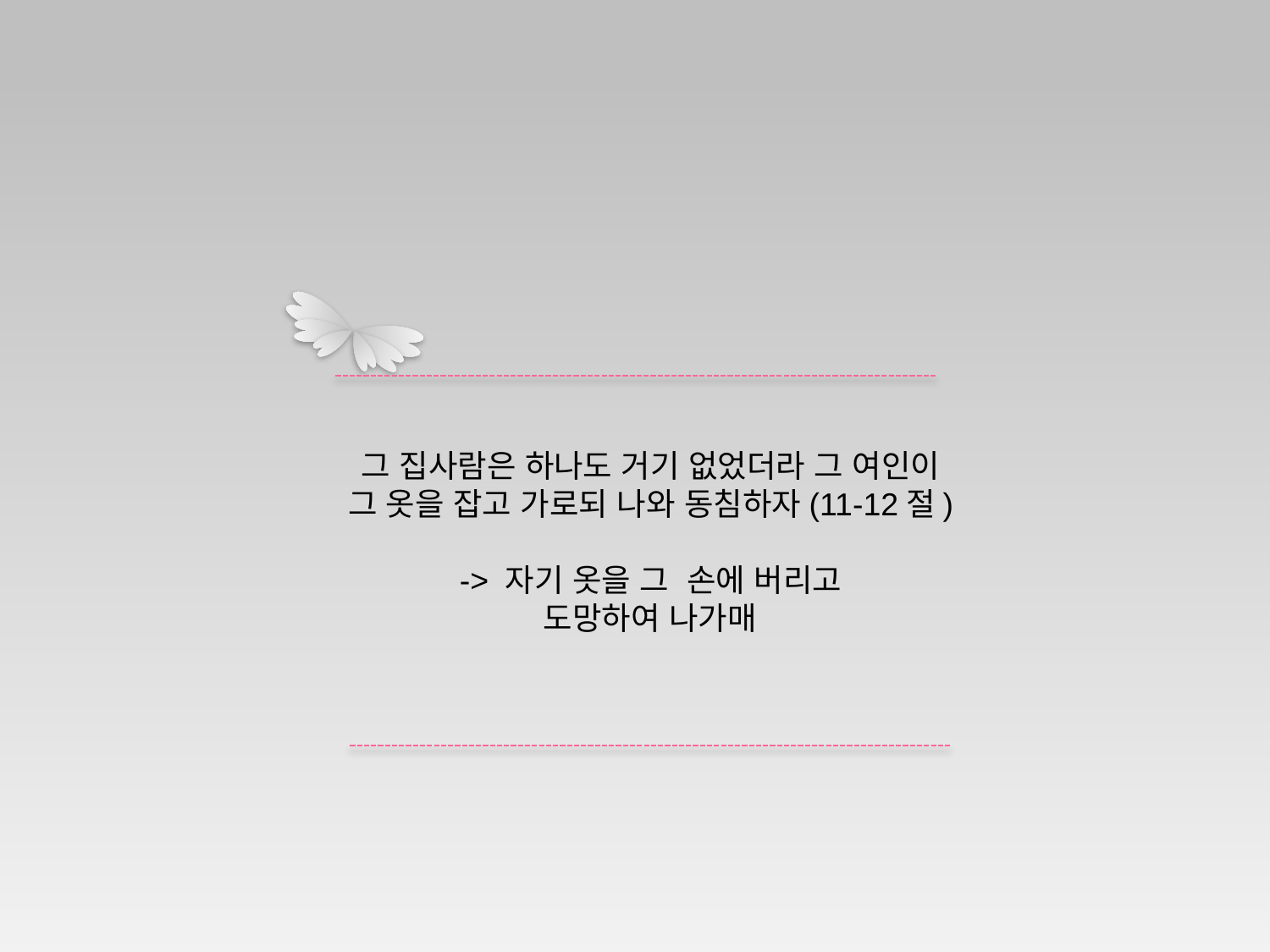

그 집사람은 하나도 거기 없었더라 그 여인이 그 옷을 잡고 가로되 나와 동침하자(11-12절)

-> 자기 옷을 그  손에 버리고
 도망하여 나가매